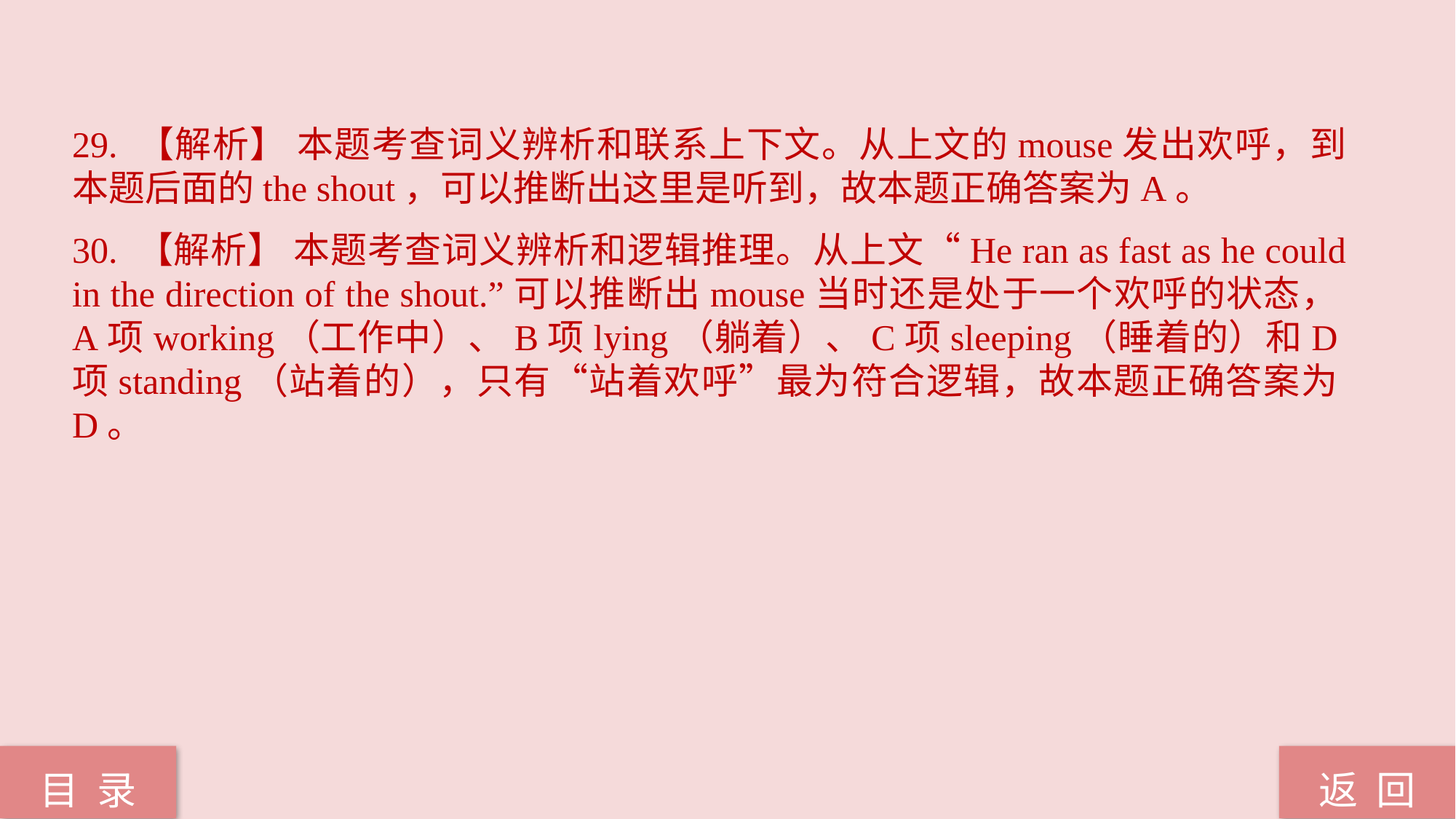

29. 【解析】 本题考查词义辨析和联系上下文。从上文的mouse发出欢呼，到本题后面的the shout，可以推断出这里是听到，故本题正确答案为A。
30. 【解析】 本题考查词义辨析和逻辑推理。从上文“He ran as fast as he could in the direction of the shout.”可以推断出mouse当时还是处于一个欢呼的状态，A项working（工作中）、B项lying（躺着）、C项sleeping（睡着的）和D项standing（站着的），只有“站着欢呼”最为符合逻辑，故本题正确答案为D。
返  回